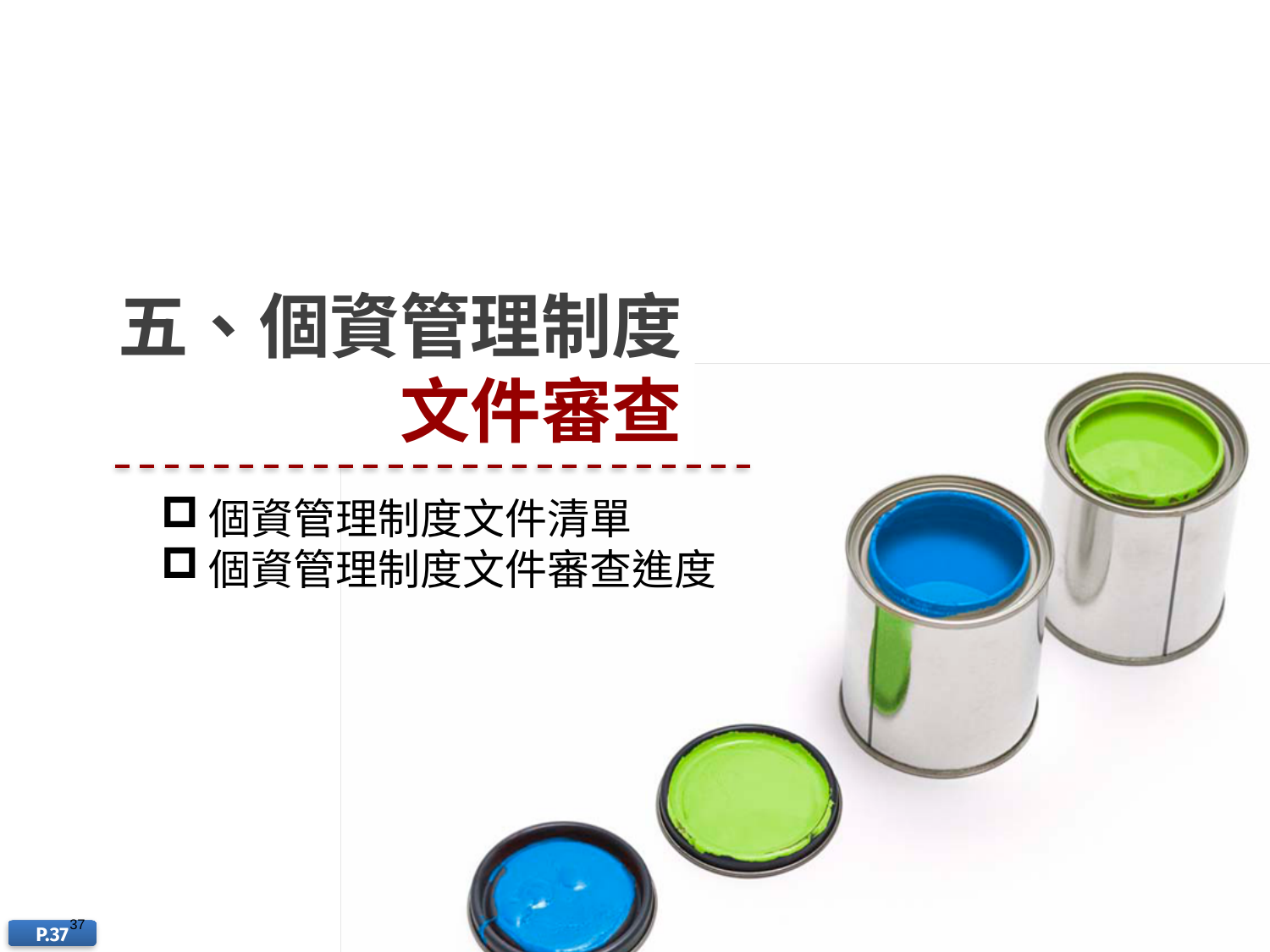

# 五、個資管理制度 文件審查
個資管理制度文件清單
個資管理制度文件審查進度
37